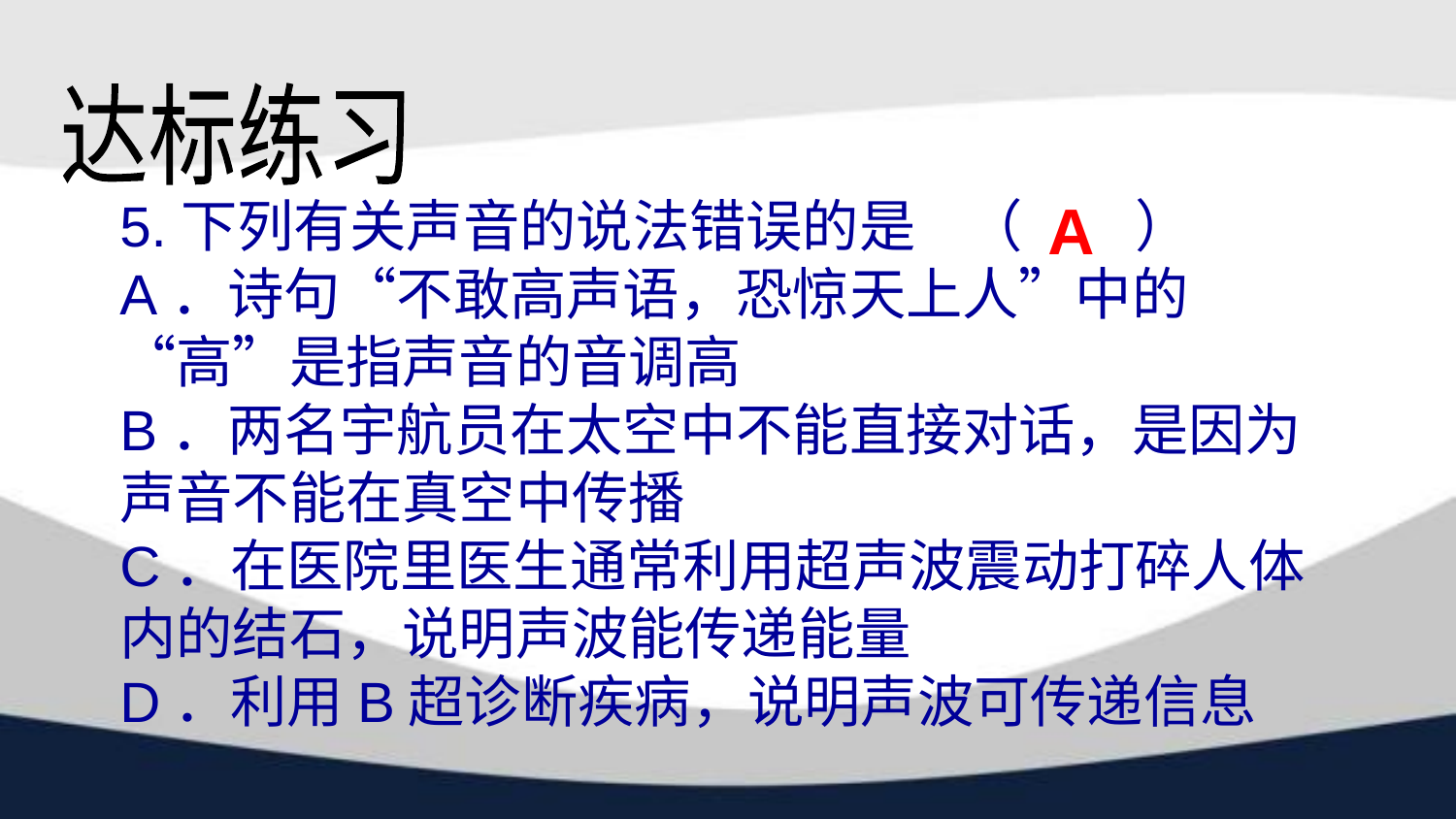

达标练习
A
5.下列有关声音的说法错误的是    （　　）
A．诗句“不敢高声语，恐惊天上人”中的“高”是指声音的音调高
B．两名宇航员在太空中不能直接对话，是因为声音不能在真空中传播
C．在医院里医生通常利用超声波震动打碎人体内的结石，说明声波能传递能量
D．利用B超诊断疾病，说明声波可传递信息